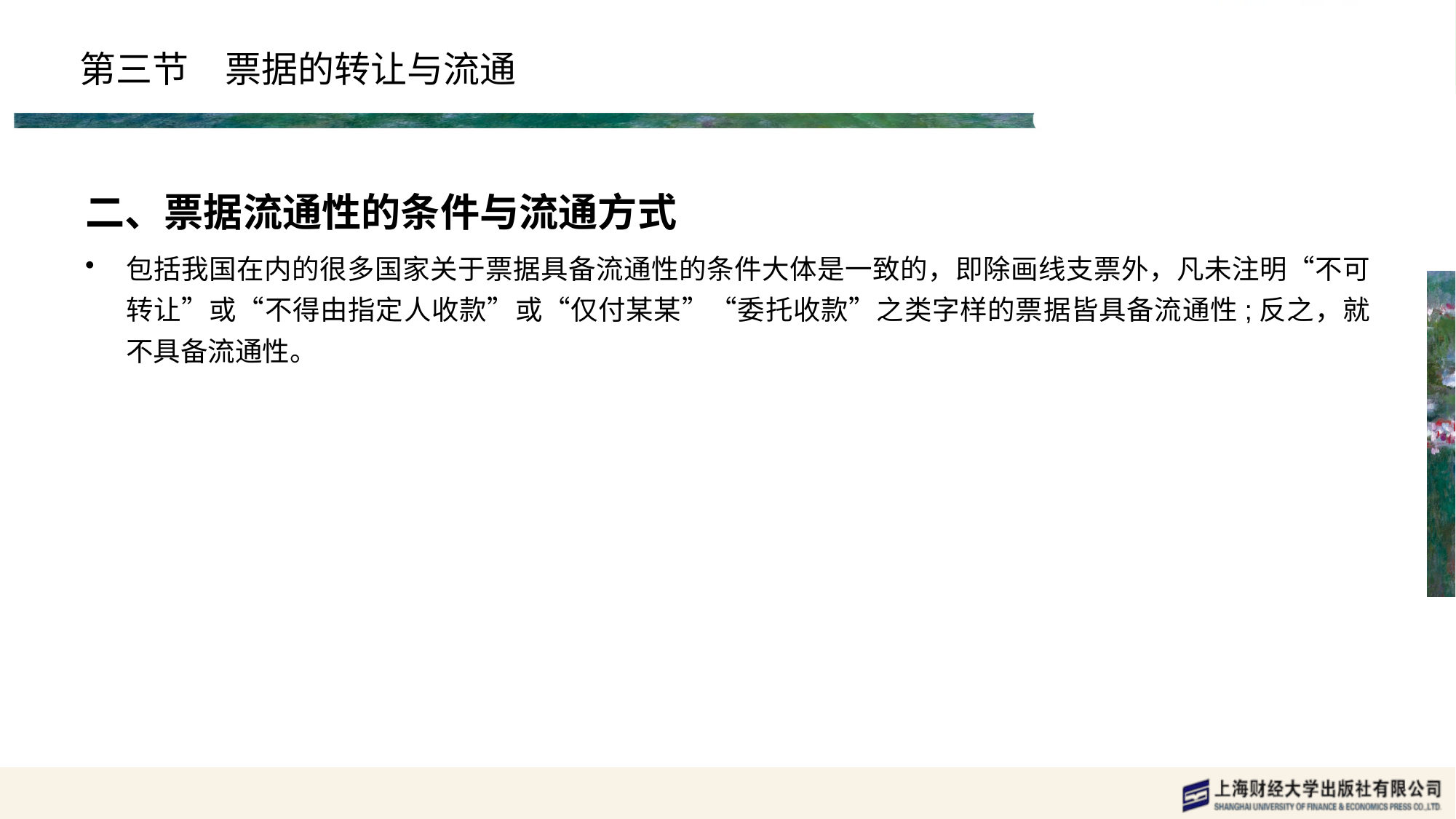

# 第三节　票据的转让与流通
二、票据流通性的条件与流通方式
包括我国在内的很多国家关于票据具备流通性的条件大体是一致的，即除画线支票外，凡未注明“不可转让”或“不得由指定人收款”或“仅付某某”“委托收款”之类字样的票据皆具备流通性;反之，就不具备流通性。